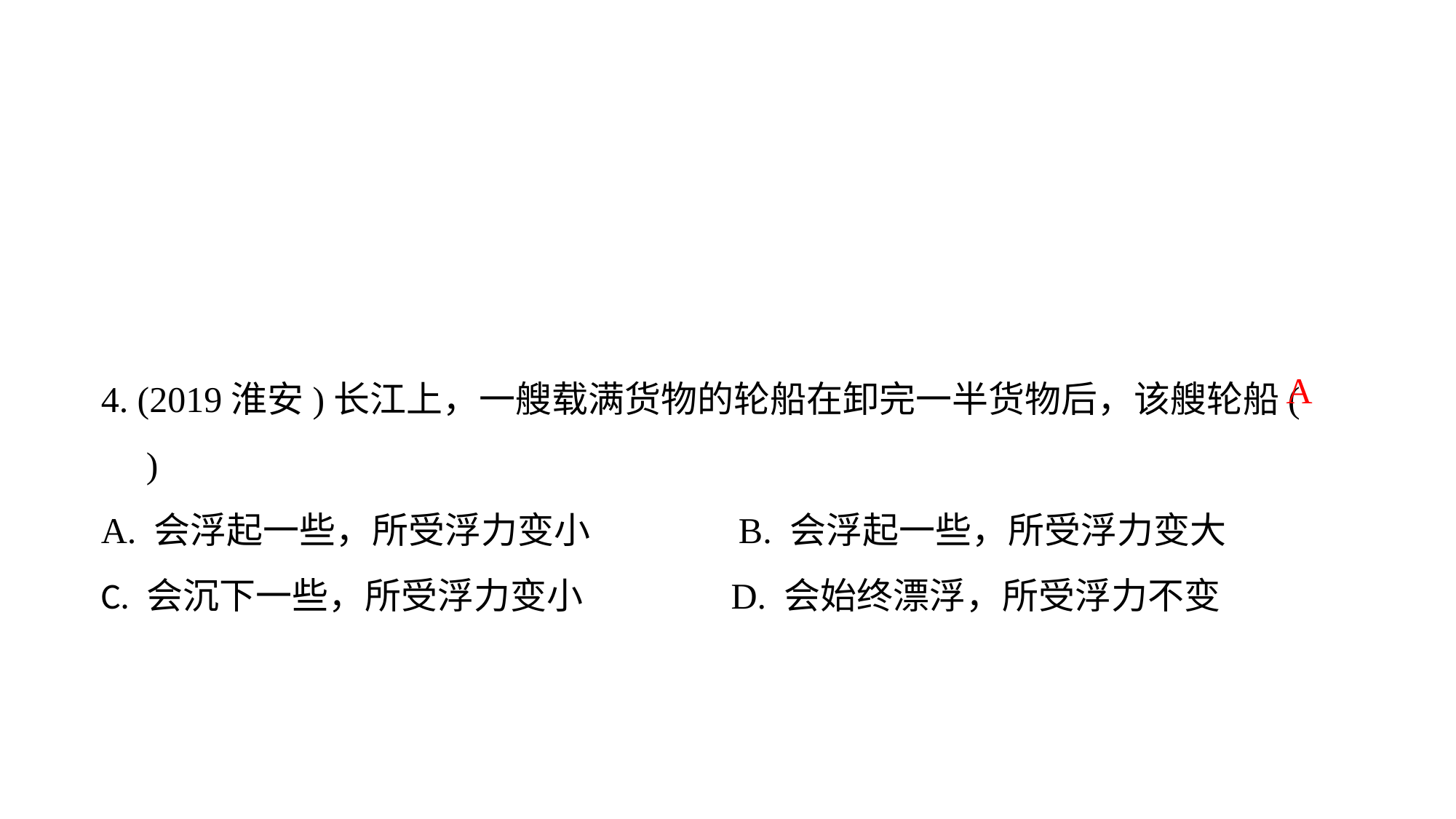

4. (2019淮安)长江上，一艘载满货物的轮船在卸完一半货物后，该艘轮船(　　)
A. 会浮起一些，所受浮力变小                 B. 会浮起一些，所受浮力变大C. 会沉下一些，所受浮力变小                 D. 会始终漂浮，所受浮力不变
A